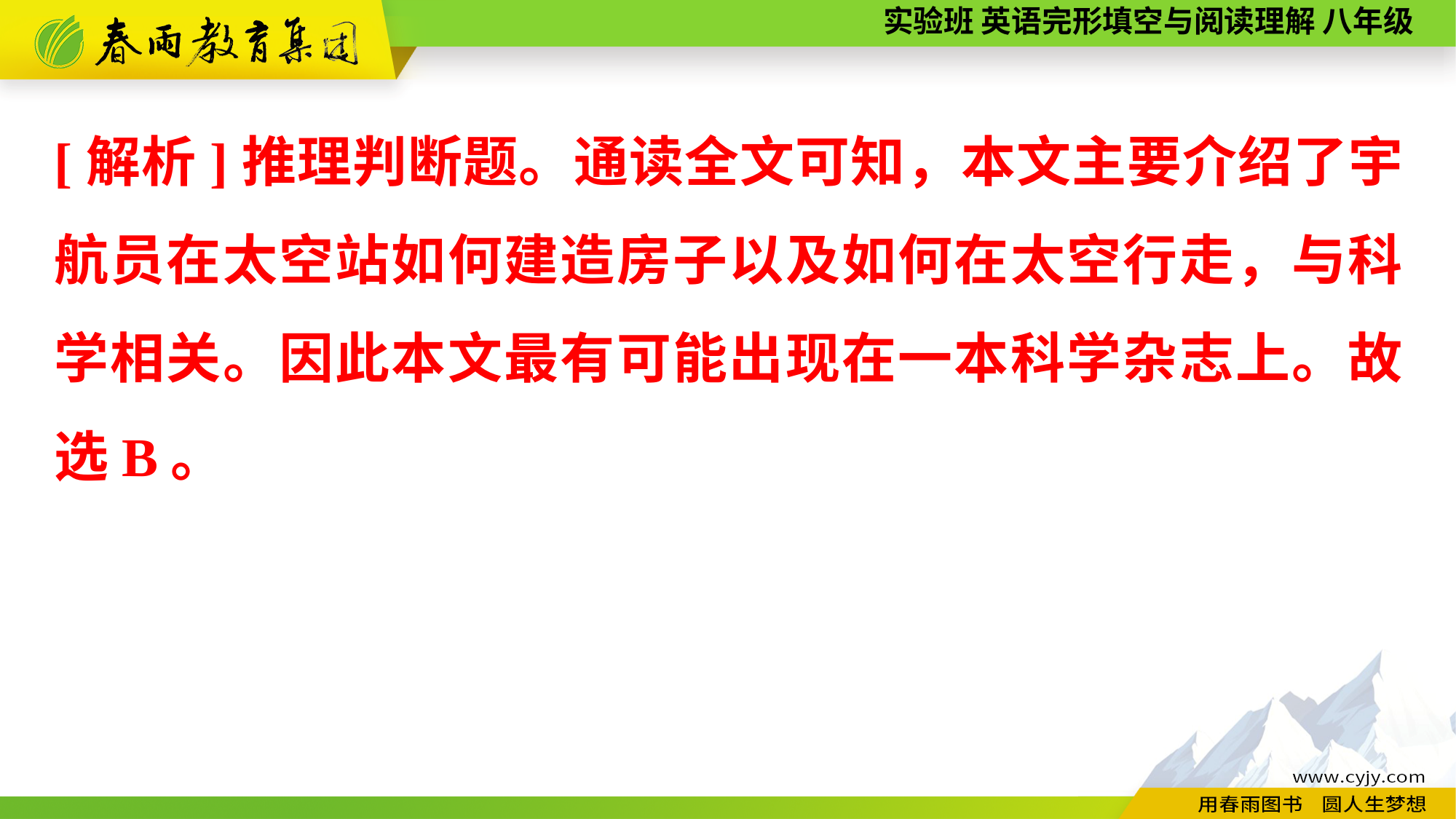

[解析]推理判断题。通读全文可知，本文主要介绍了宇航员在太空站如何建造房子以及如何在太空行走，与科学相关。因此本文最有可能出现在一本科学杂志上。故选B。